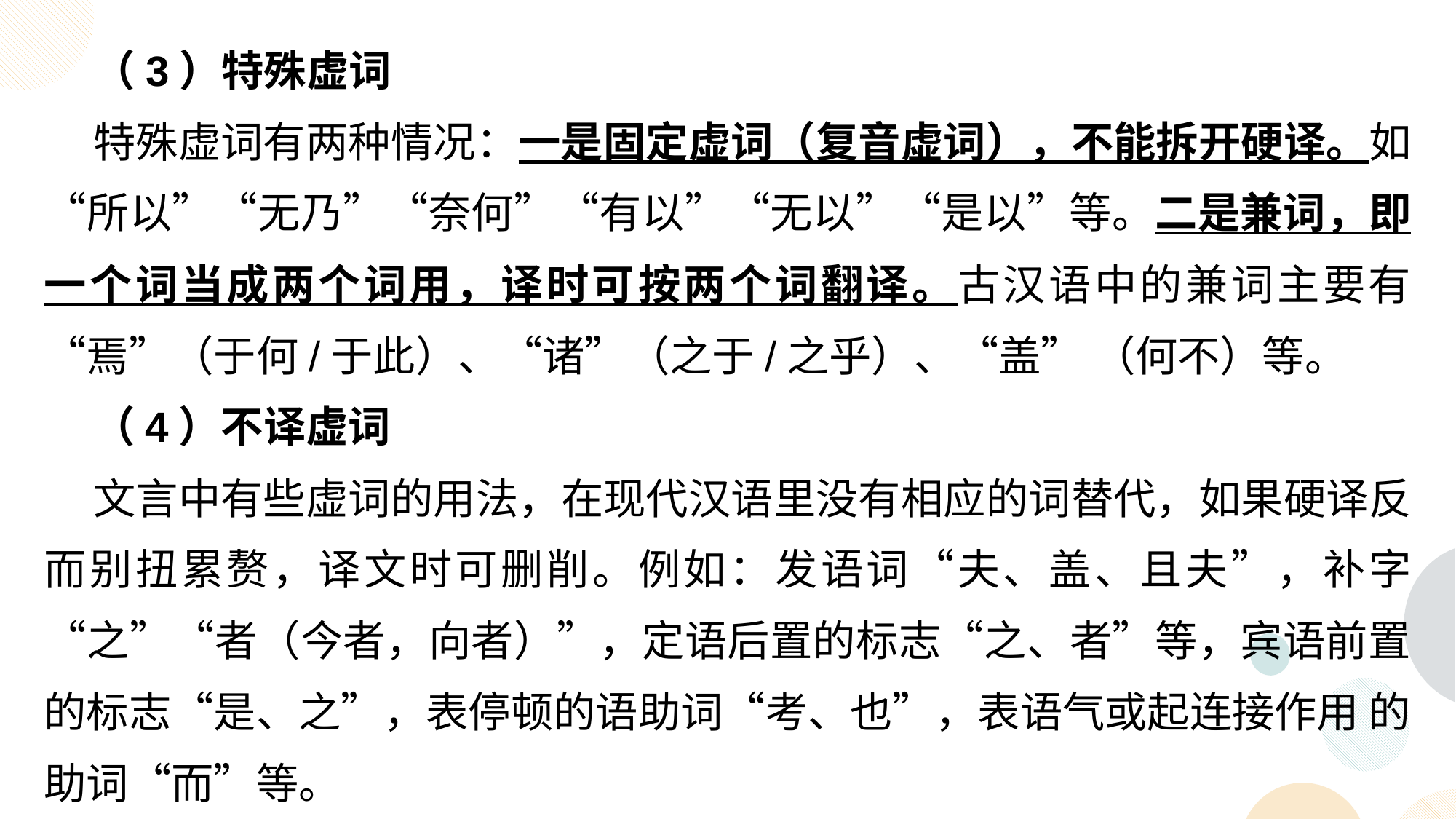

（3）特殊虚词
    特殊虚词有两种情况：一是固定虚词（复音虚词），不能拆开硬译。如“所以”“无乃”“奈何”“有以”“无以”“是以”等。二是兼词，即一个词当成两个词用，译时可按两个词翻译。古汉语中的兼词主要有“焉”（于何/于此）、“诸”（之于/之乎）、“盖” （何不）等。
    （4）不译虚词
    文言中有些虚词的用法，在现代汉语里没有相应的词替代，如果硬译反而别扭累赘，译文时可删削。例如：发语词“夫、盖、且夫”，补字“之”“者（今者，向者）”，定语后置的标志“之、者”等，宾语前置的标志“是、之”，表停顿的语助词“考、也”，表语气或起连接作用 的助词“而”等。